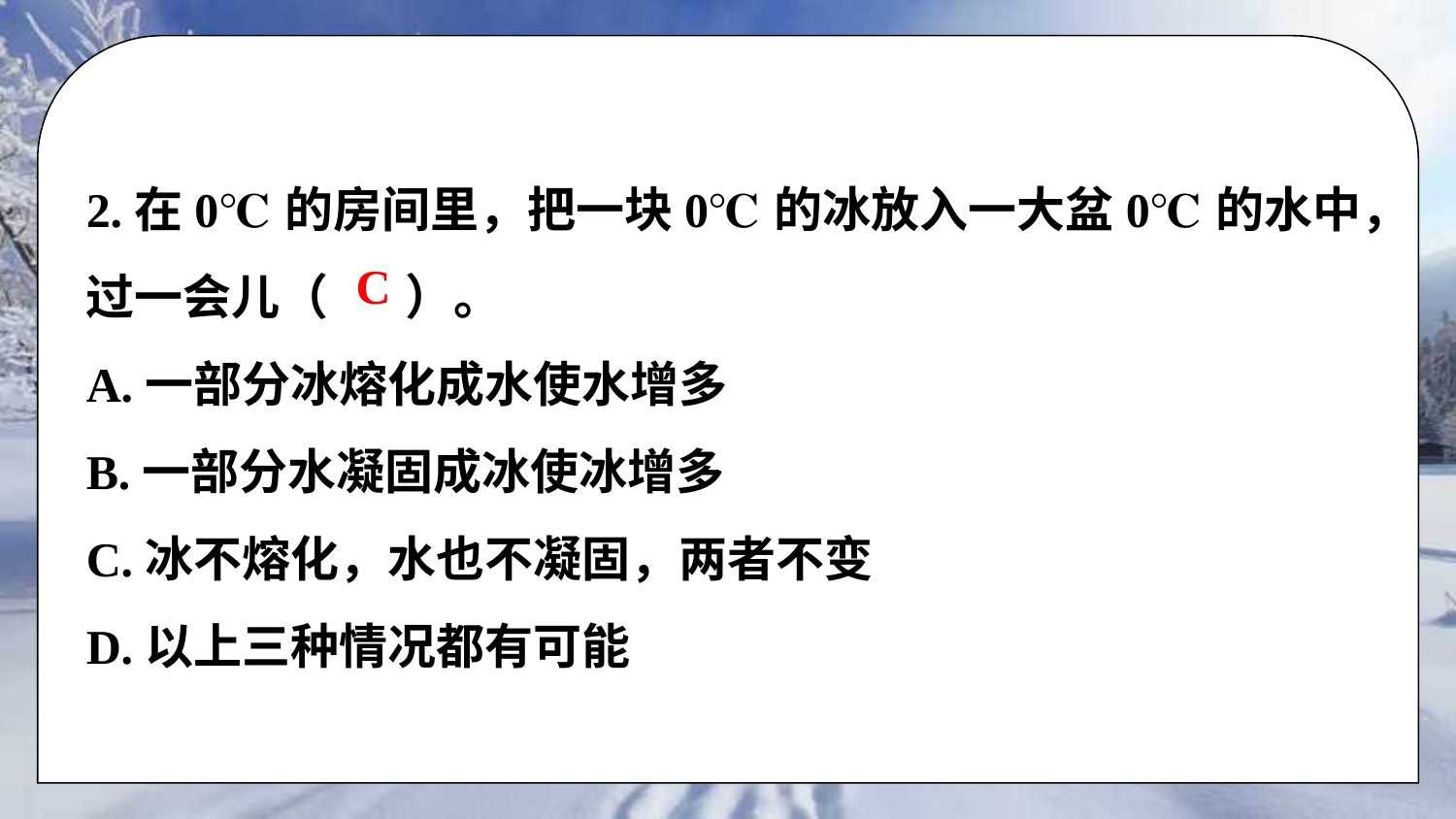

2.在0℃的房间里，把一块0℃的冰放入一大盆0℃的水中，过一会儿（       ）。
A.一部分冰熔化成水使水增多
B.一部分水凝固成冰使冰增多
C.冰不熔化，水也不凝固，两者不变
D.以上三种情况都有可能
C